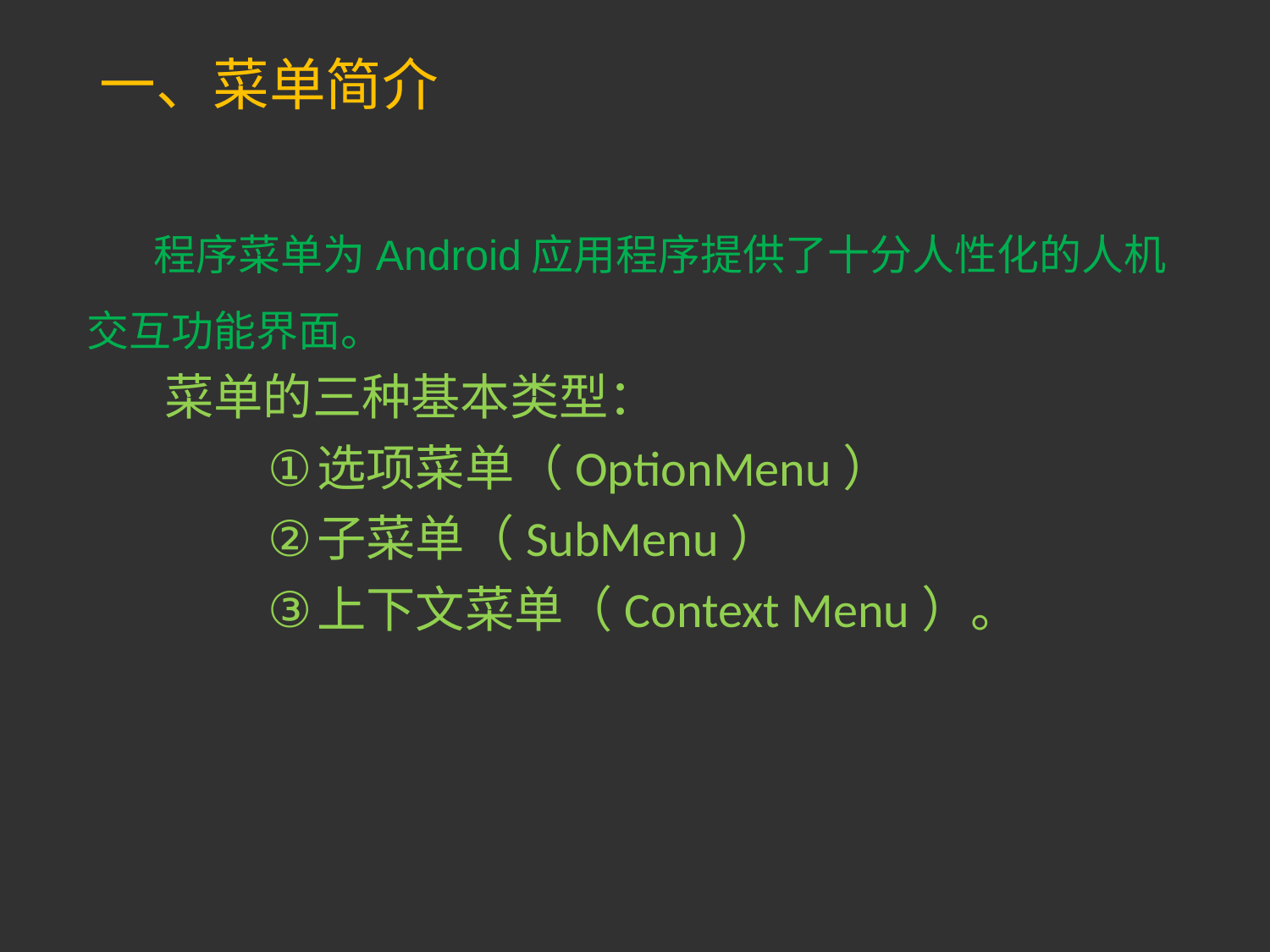

# 一、菜单简介
      程序菜单为Android应用程序提供了十分人性化的人机交互功能界面。
      菜单的三种基本类型：
选项菜单（OptionMenu）
子菜单（SubMenu）
上下文菜单（Context Menu）。